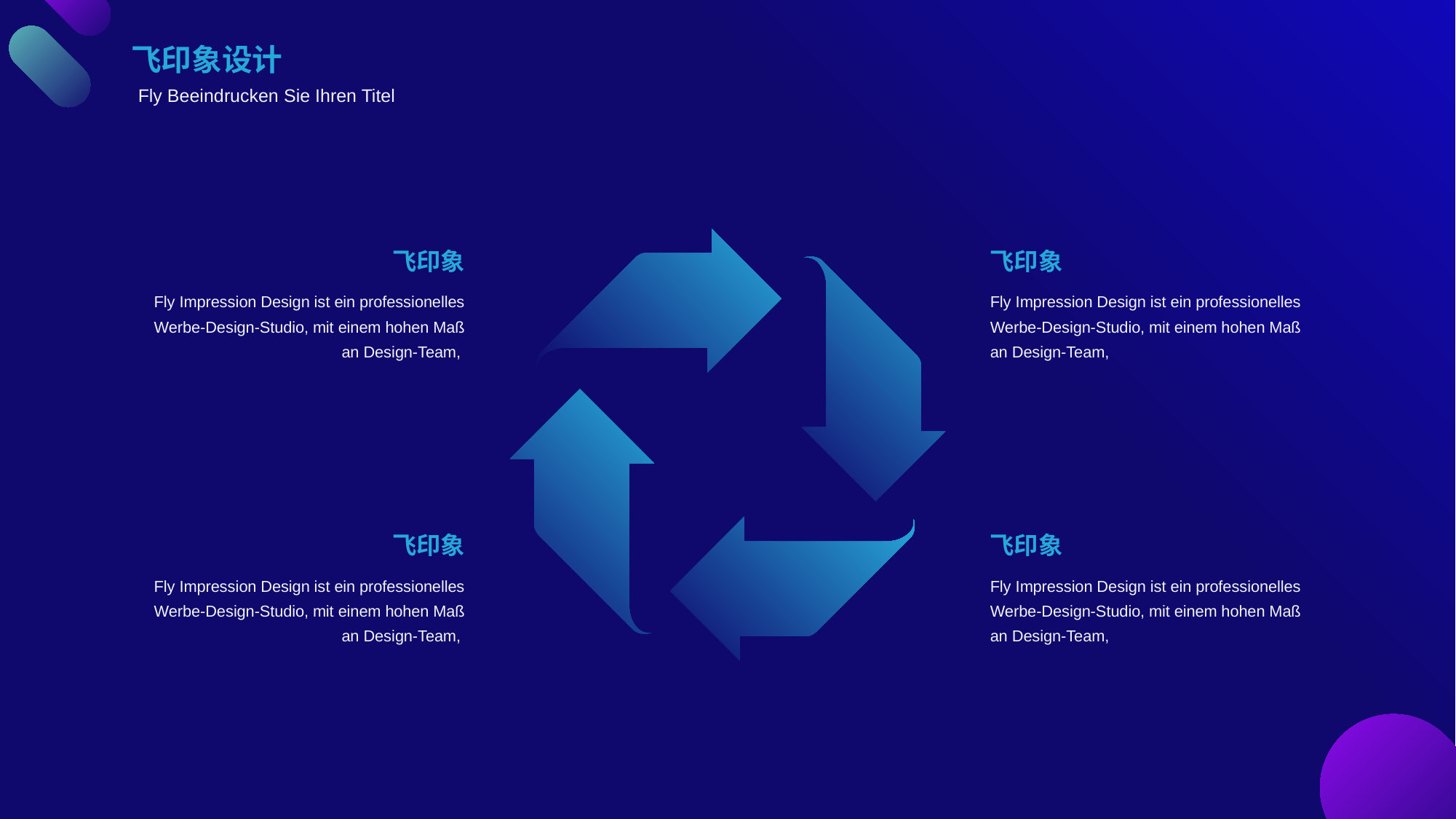

飞印象设计

Fly Beeindrucken Sie Ihren Titel

飞印象
飞印象

Fly Impression Design ist ein professionelles Werbe-Design-Studio, mit einem hohen Maß an Design-Team,
Fly Impression Design ist ein professionelles Werbe-Design-Studio, mit einem hohen Maß an Design-Team,

飞印象
飞印象
Fly Impression Design ist ein professionelles Werbe-Design-Studio, mit einem hohen Maß an Design-Team,
Fly Impression Design ist ein professionelles Werbe-Design-Studio, mit einem hohen Maß an Design-Team,